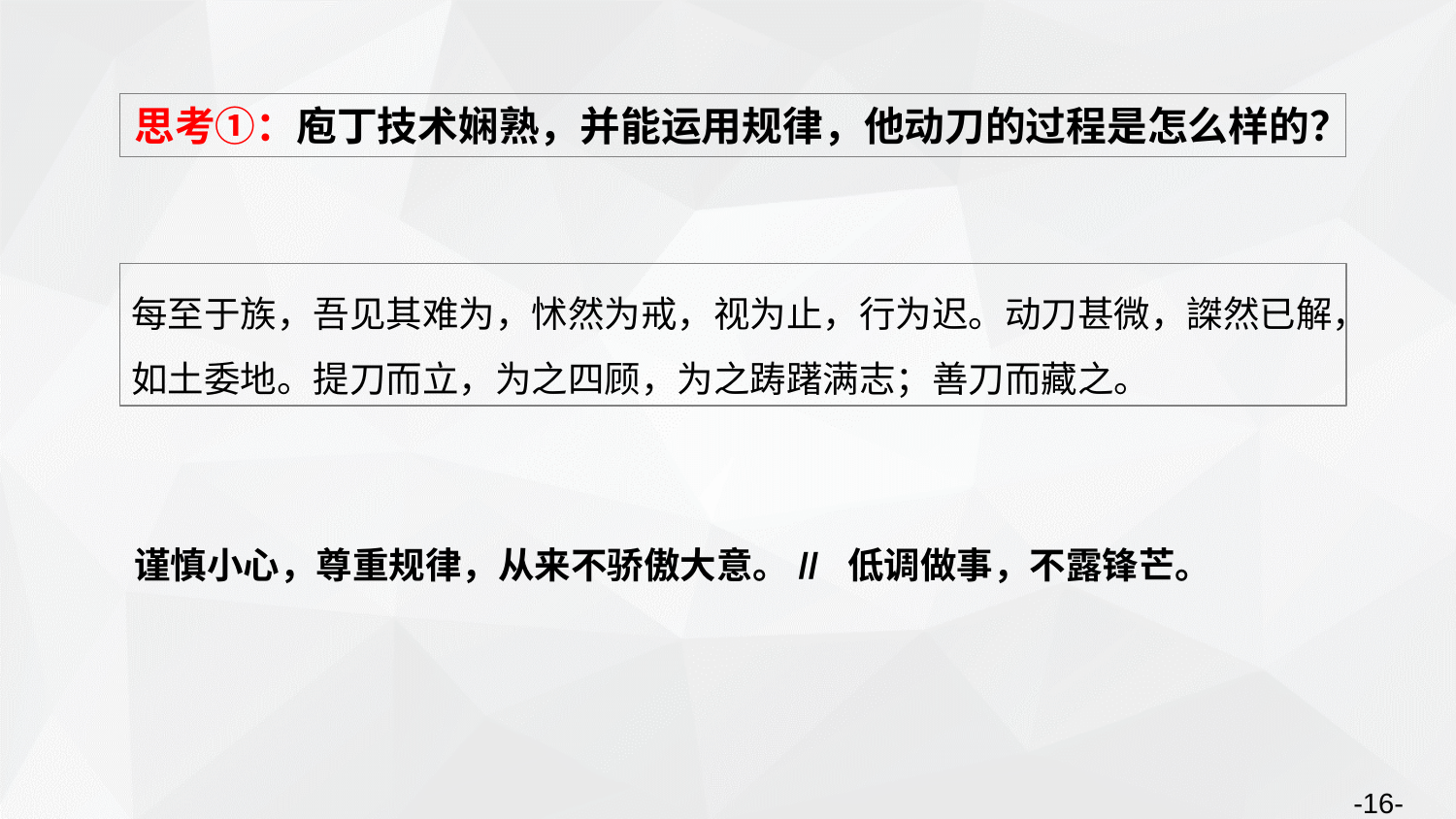

思考①：庖丁技术娴熟，并能运用规律，他动刀的过程是怎么样的？
每至于族，吾见其难为，怵然为戒，视为止，行为迟。动刀甚微，謋然已解，如土委地。提刀而立，为之四顾，为之踌躇满志；善刀而藏之。
谨慎小心，尊重规律，从来不骄傲大意。//  低调做事，不露锋芒。
-16-